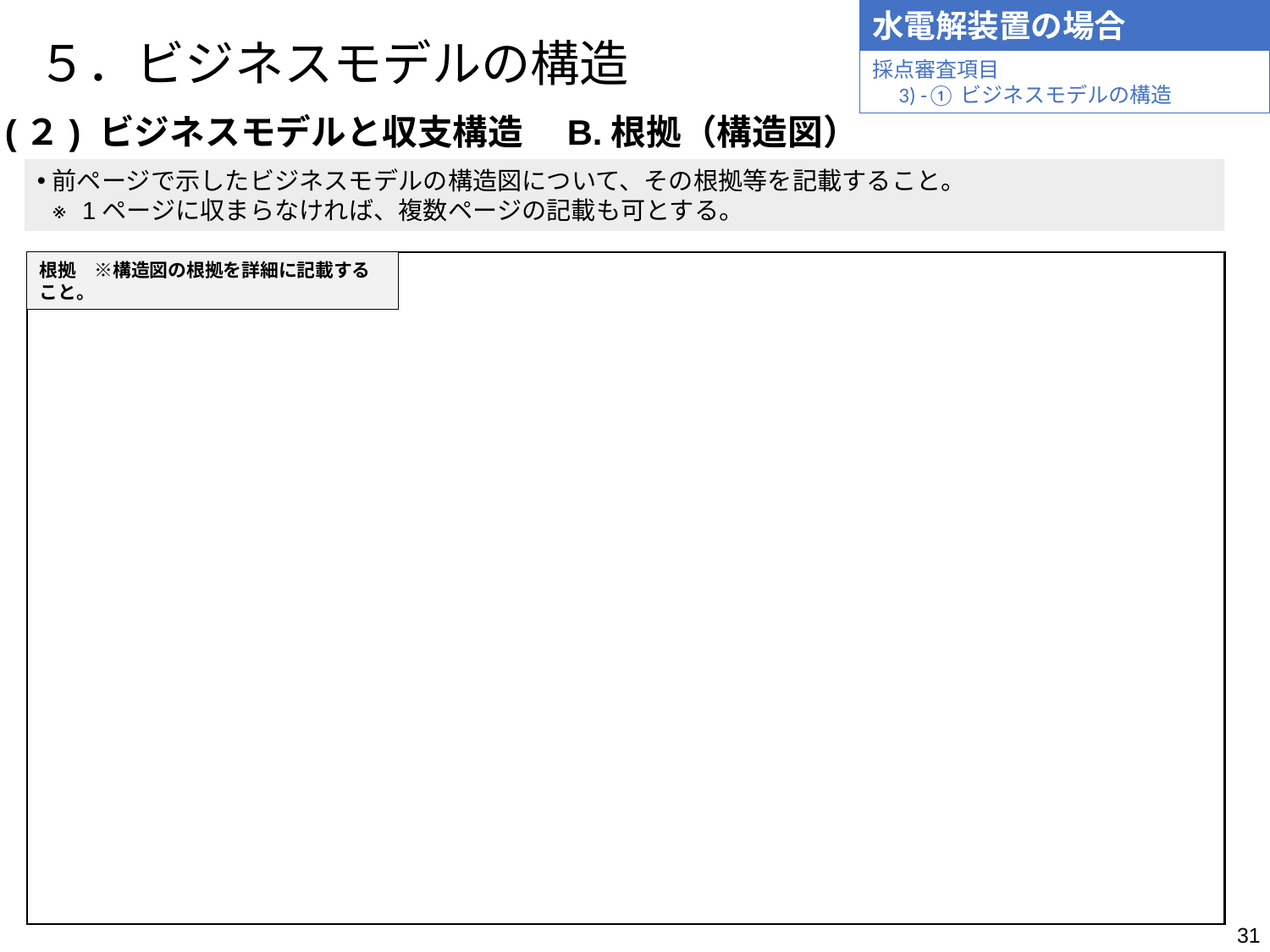

水電解装置の場合
# ５．ビジネスモデルの構造
採点審査項目
　3) -①ビジネスモデルの構造
(２) ビジネスモデルと収支構造　B.根拠（構造図）
前ページで示したビジネスモデルの構造図について、その根拠等を記載すること。
1ページに収まらなければ、複数ページの記載も可とする。
根拠　※構造図の根拠を詳細に記載すること。